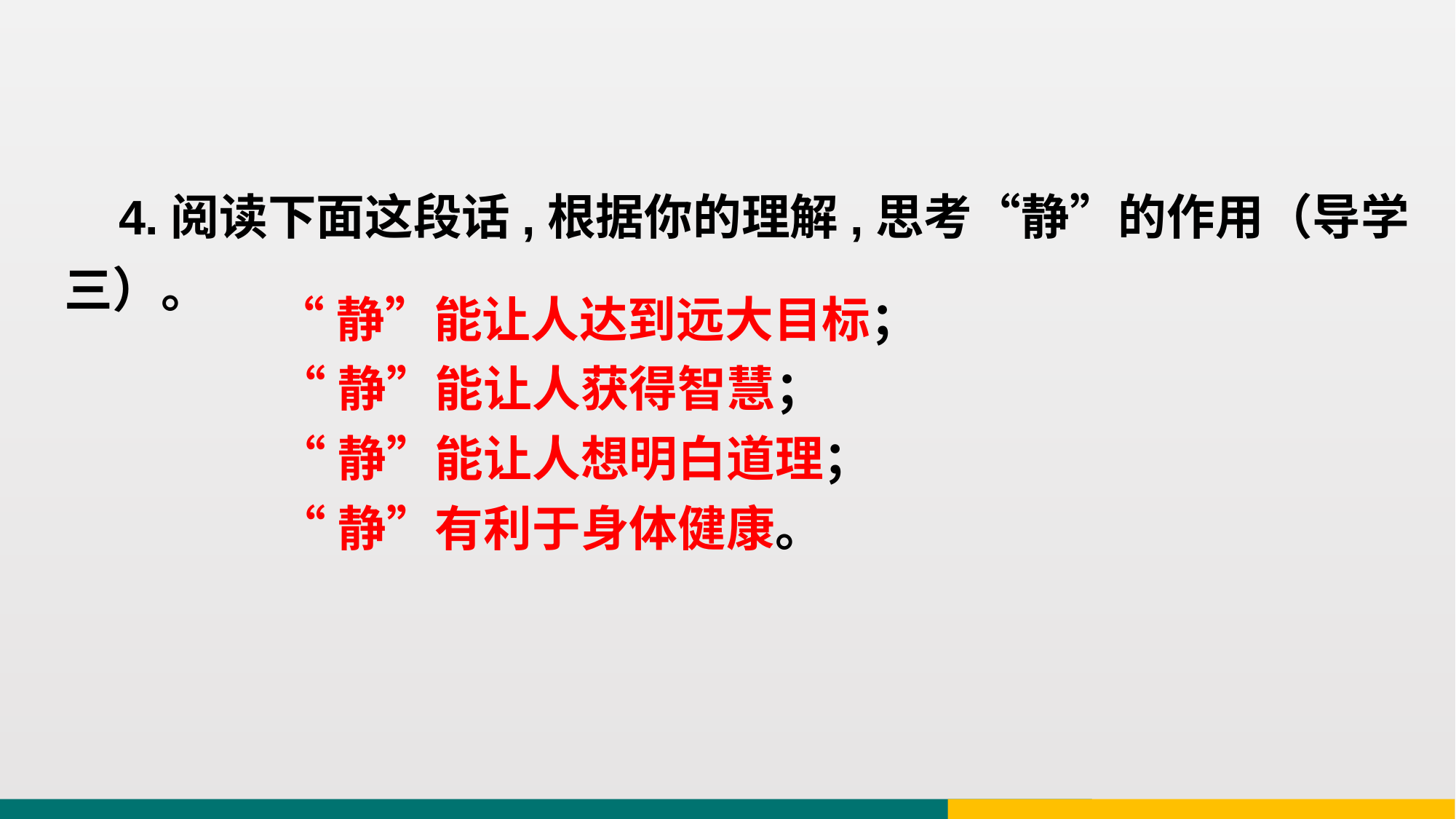

4.阅读下面这段话,根据你的理解,思考“静”的作用（导学三）。
  “静”能让人达到远大目标；
  “静”能让人获得智慧；
  “静”能让人想明白道理；
  “静”有利于身体健康。